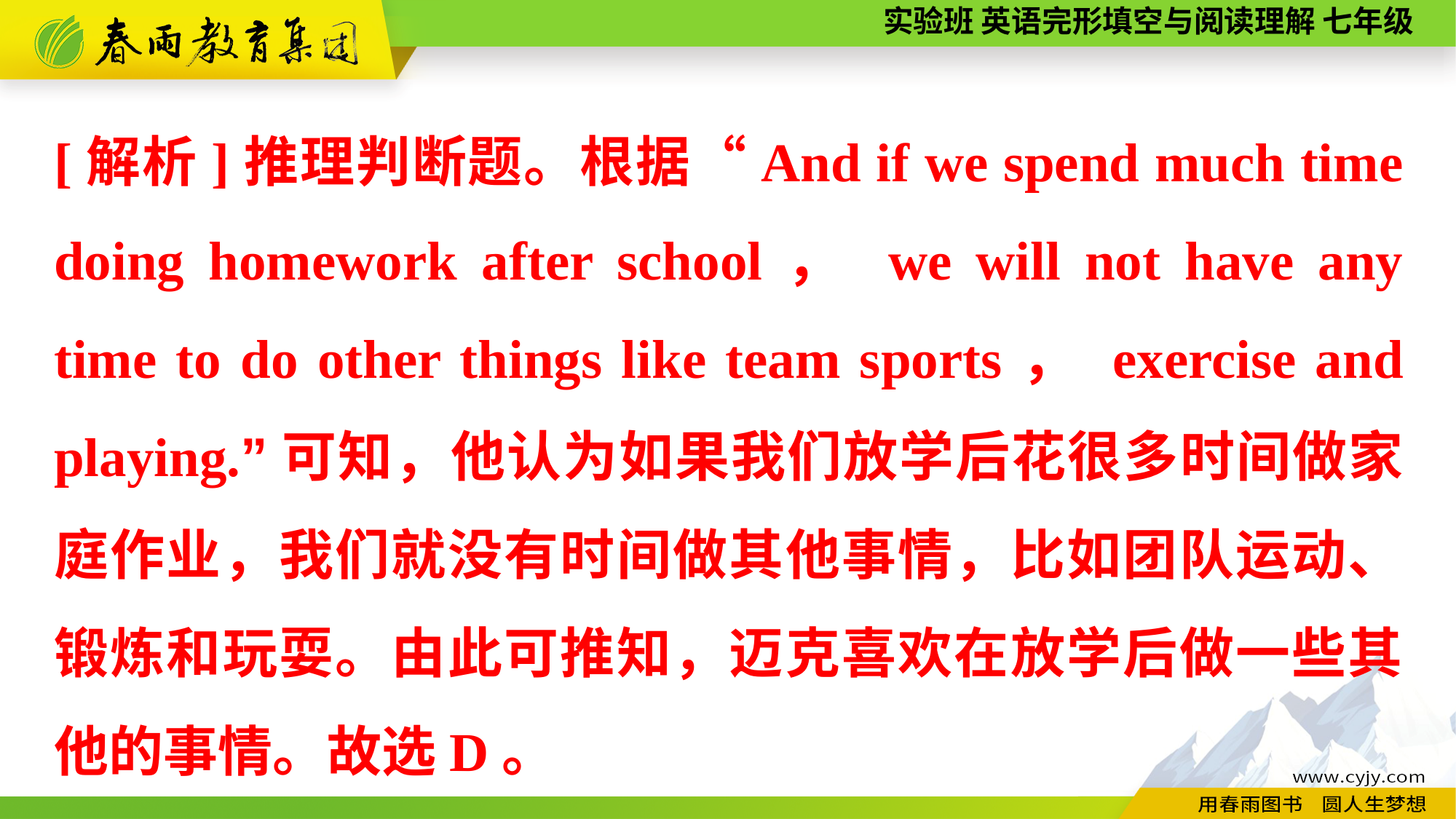

[解析]推理判断题。根据“And if we spend much time doing homework after school， we will not have any time to do other things like team sports， exercise and playing.”可知，他认为如果我们放学后花很多时间做家庭作业，我们就没有时间做其他事情，比如团队运动、锻炼和玩耍。由此可推知，迈克喜欢在放学后做一些其他的事情。故选D。